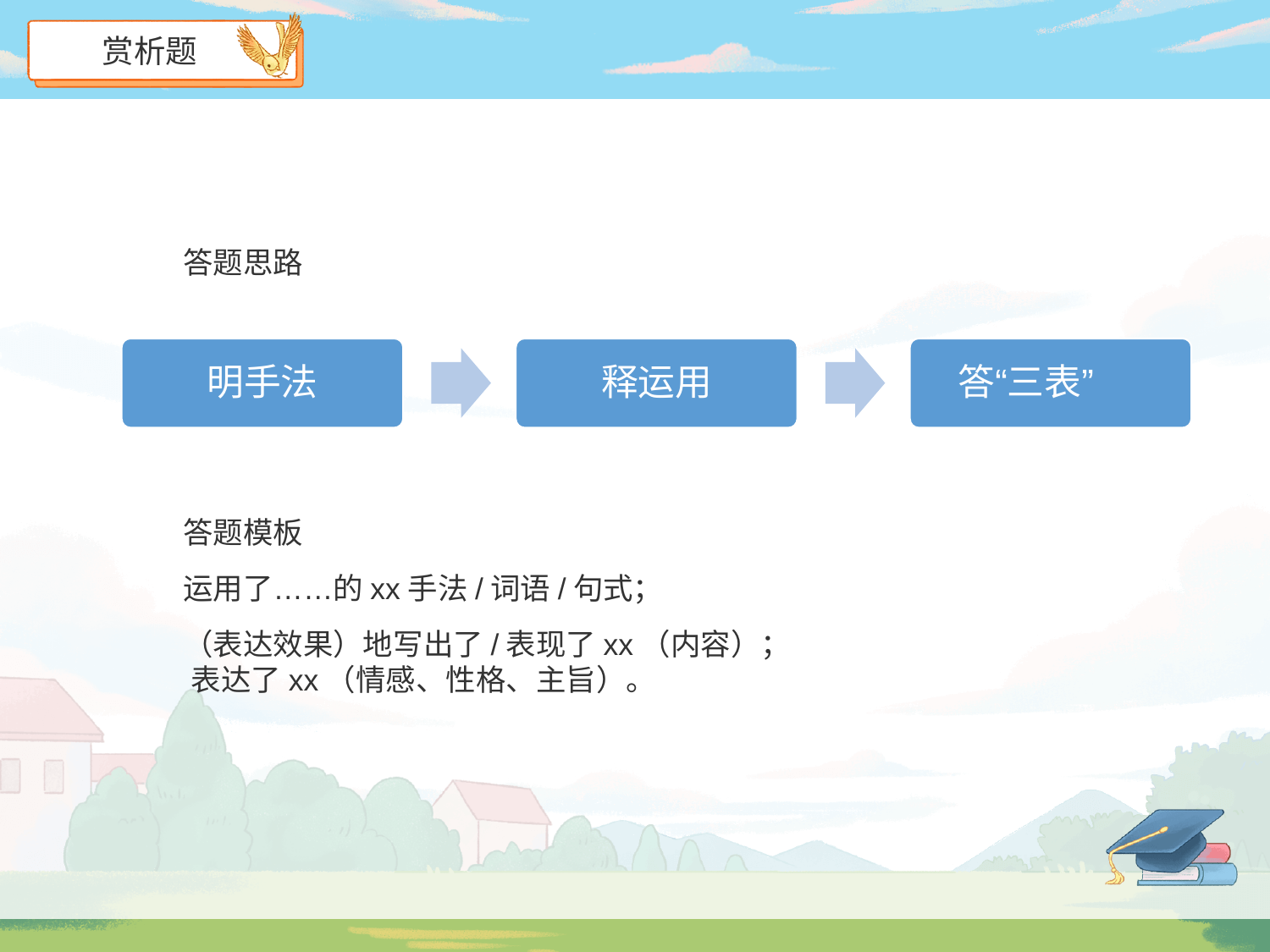

赏析题
答题思路

明手法
释运用
# 答“三表”
答题模板
运用了……的xx手法/词语/句式；
（表达效果）地写出了/表现了xx（内容）； 表达了xx（情感、性格、主旨）。